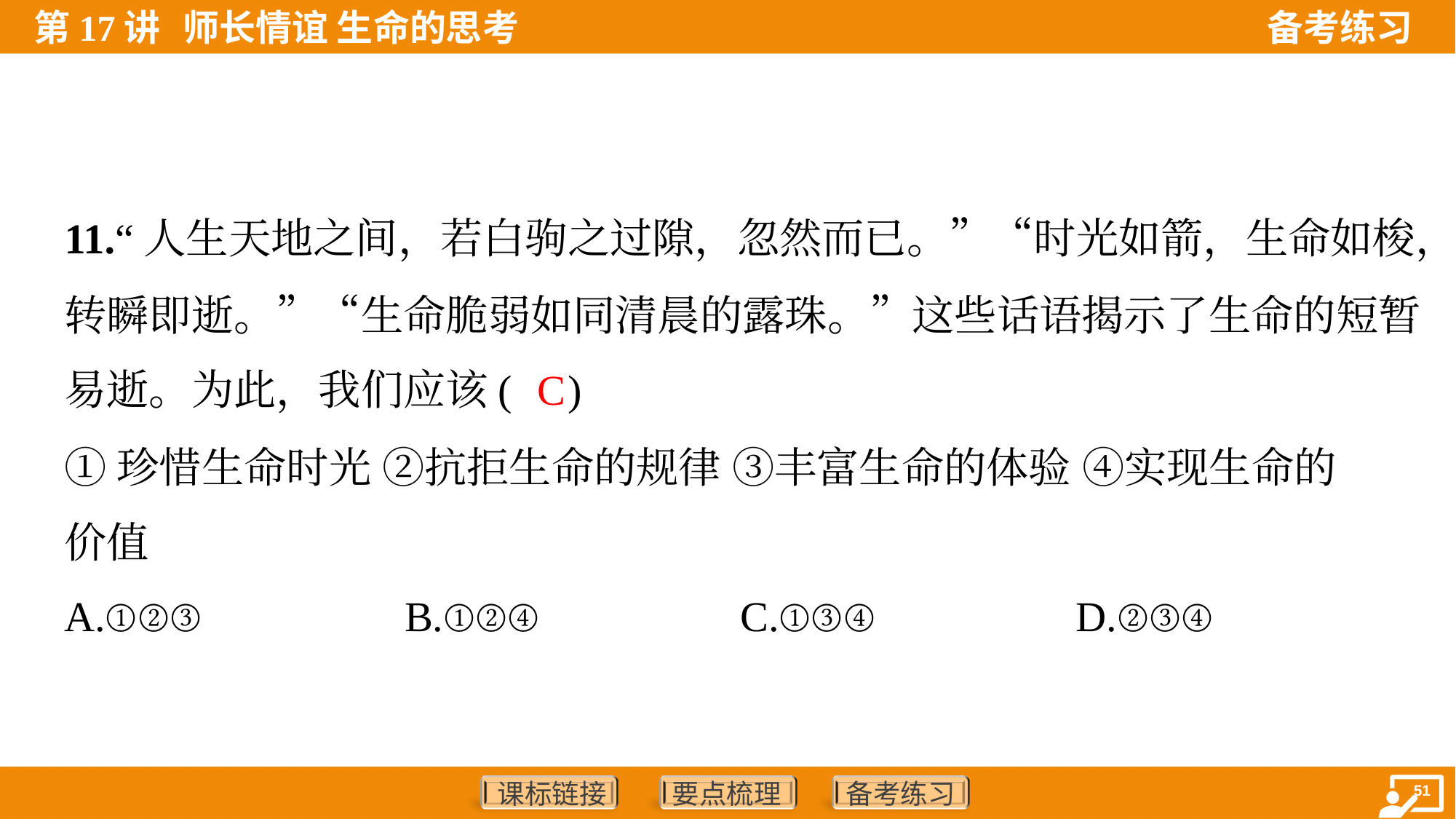

11.“人生天地之间，若白驹之过隙，忽然而已。”“时光如箭，生命如梭，
转瞬即逝。”“生命脆弱如同清晨的露珠。”这些话语揭示了生命的短暂
易逝。为此，我们应该(     )
C
①珍惜生命时光 ②抗拒生命的规律 ③丰富生命的体验 ④实现生命的
价值
A.①②③	B.①②④	C.①③④	D.②③④